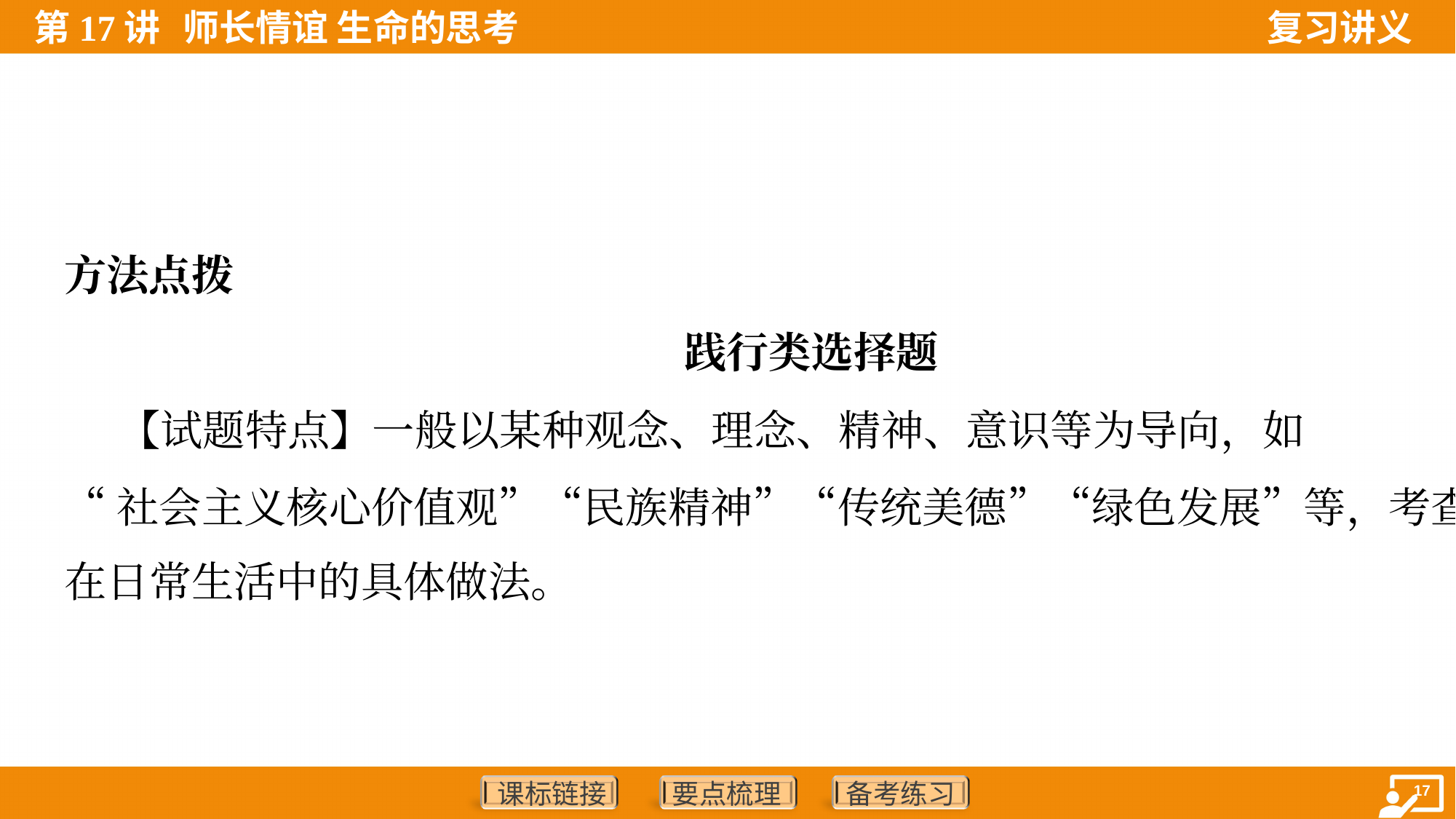

方法点拨
践行类选择题
    【试题特点】一般以某种观念、理念、精神、意识等为导向，如
“社会主义核心价值观”“民族精神”“传统美德”“绿色发展”等，考查学生
在日常生活中的具体做法。